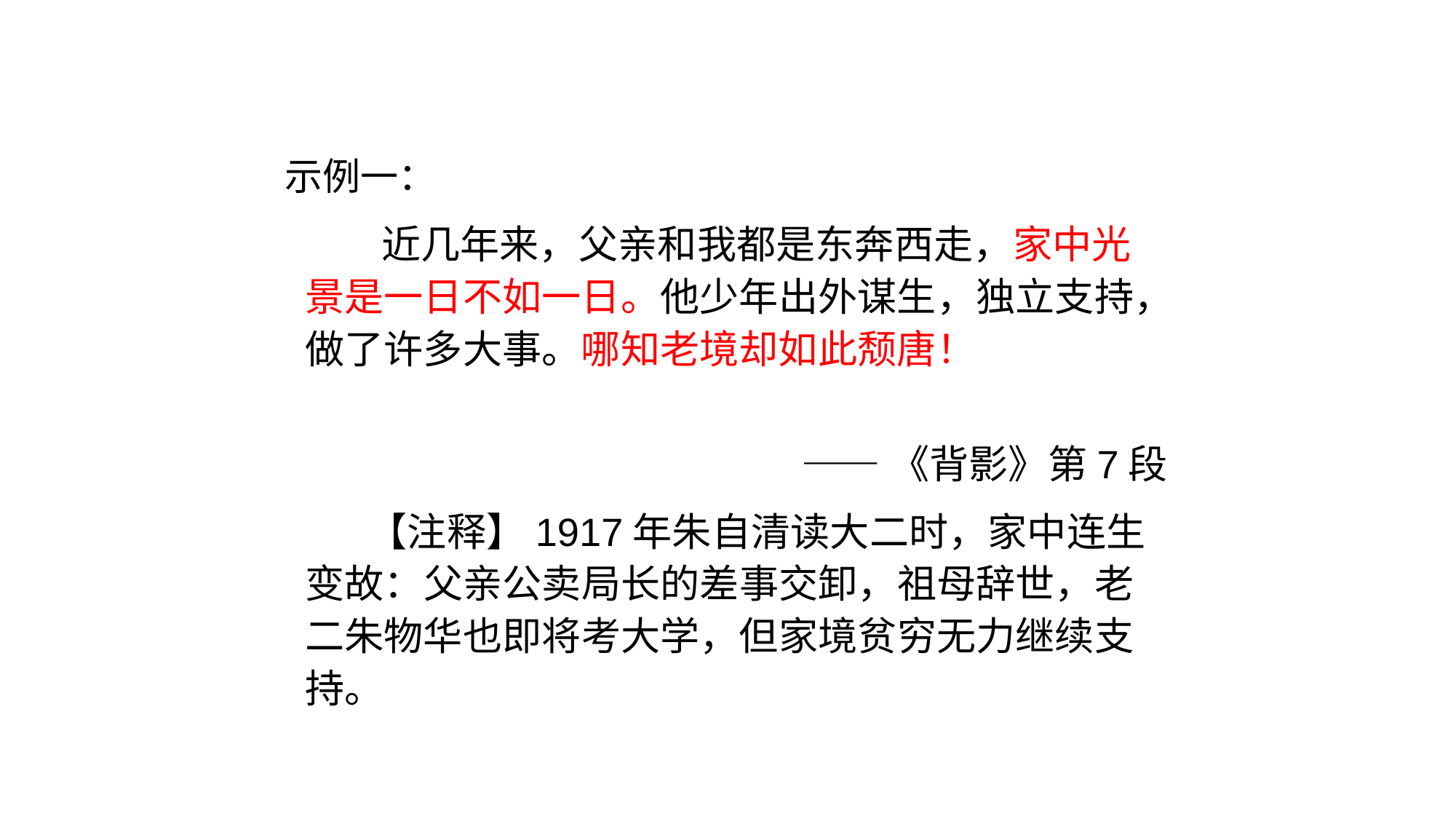

示例一：
       近几年来，父亲和我都是东奔西走，家中光景是一日不如一日。他少年出外谋生，独立支持，做了许多大事。哪知老境却如此颓唐！
    ——《背影》第7段
      【注释】1917年朱自清读大二时，家中连生变故：父亲公卖局长的差事交卸，祖母辞世，老二朱物华也即将考大学，但家境贫穷无力继续支持。